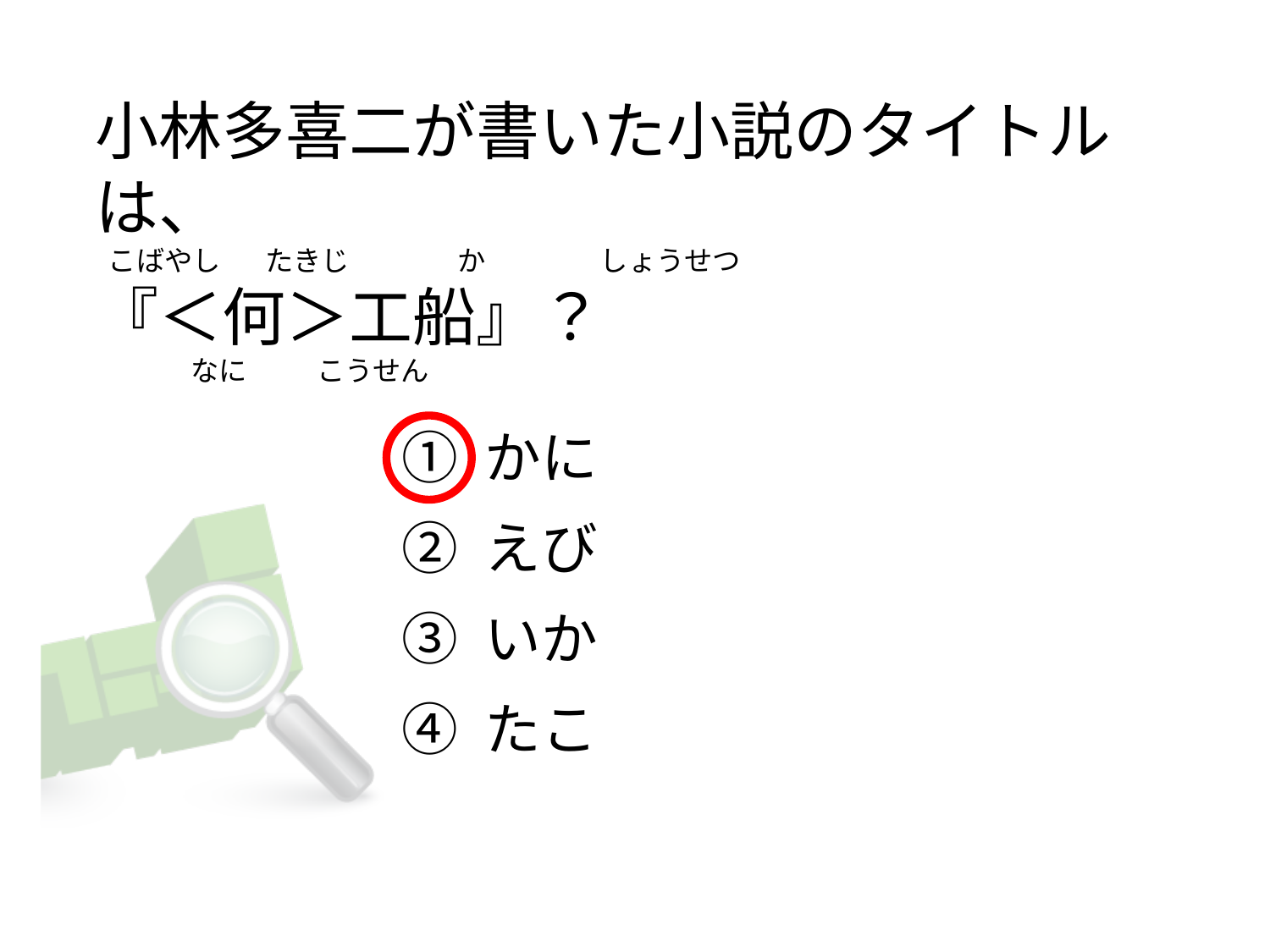

# 小林多喜二が書いた小説のタイトルは、   こばやし       たきじ                 か                  しょうせつ  『＜何＞工船』？                なに           こうせん

① かに
② えび
③ いか
④ たこ